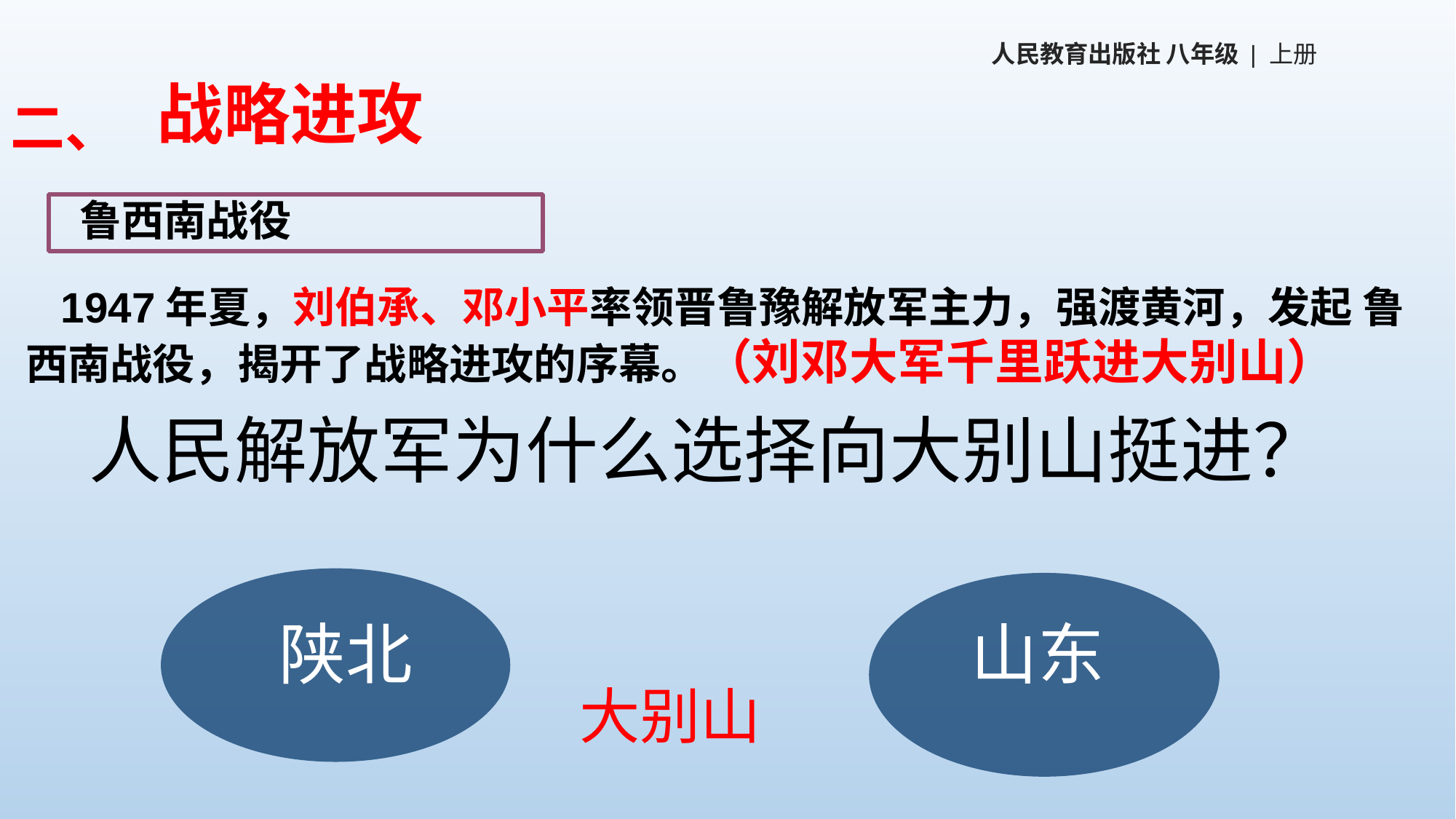

人民教育出版社 八年级 | 上册
战略进攻
二、
 鲁西南战役
   1947年夏，刘伯承、邓小平率领晋鲁豫解放军主力，强渡黄河，发起 鲁西南战役，揭开了战略进攻的序幕。（刘邓大军千里跃进大别山）

人民解放军为什么选择向大别山挺进？

陕北

山东
大别山